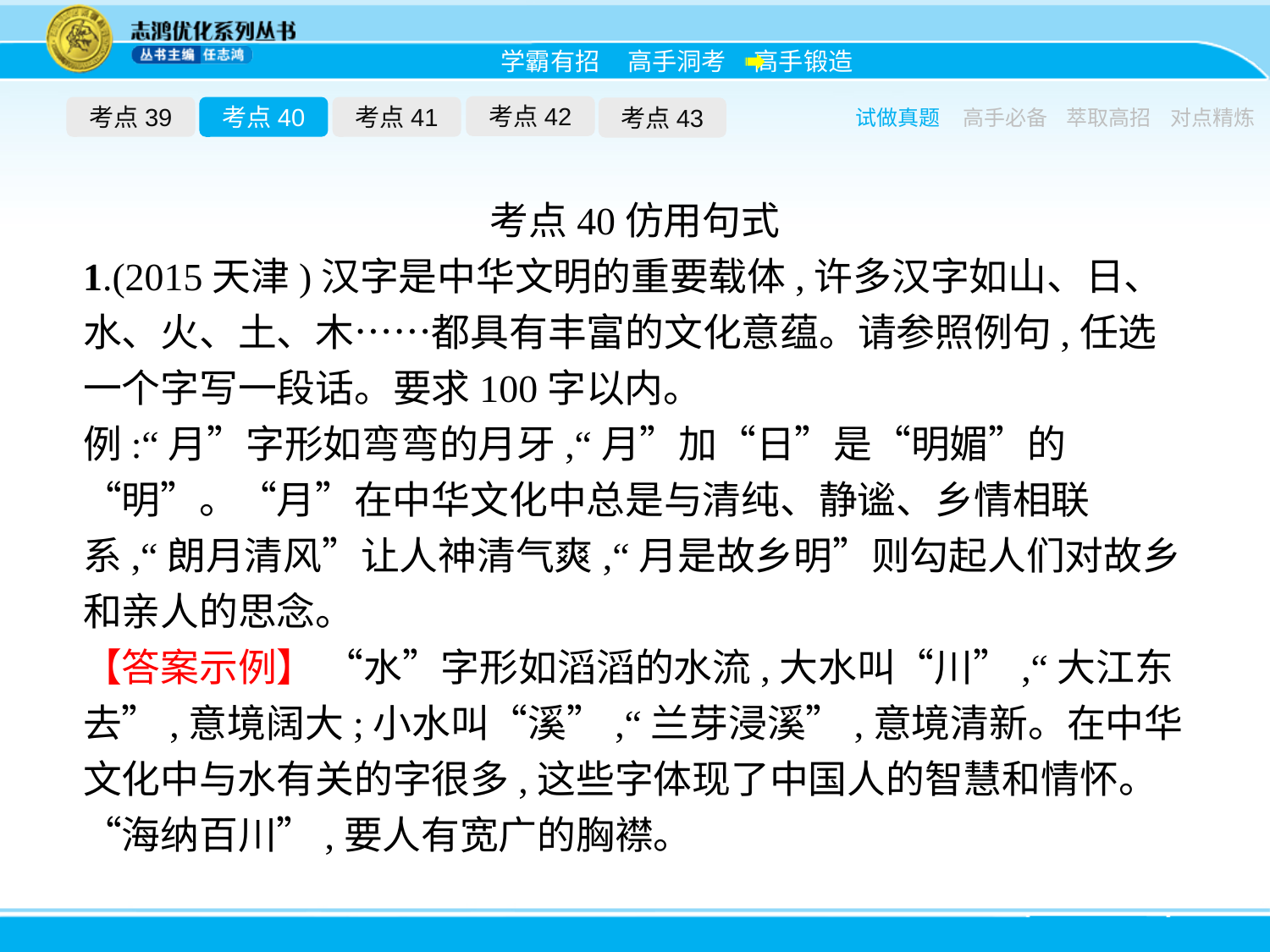

考点42
考点39
考点40
考点41
考点43
试做真题
高手必备
萃取高招
对点精炼
考点40仿用句式
1.(2015天津)汉字是中华文明的重要载体,许多汉字如山、日、水、火、土、木……都具有丰富的文化意蕴。请参照例句,任选一个字写一段话。要求100字以内。
例:“月”字形如弯弯的月牙,“月”加“日”是“明媚”的“明”。“月”在中华文化中总是与清纯、静谧、乡情相联系,“朗月清风”让人神清气爽,“月是故乡明”则勾起人们对故乡和亲人的思念。
【答案示例】 “水”字形如滔滔的水流,大水叫“川”,“大江东去”,意境阔大;小水叫“溪”,“兰芽浸溪”,意境清新。在中华文化中与水有关的字很多,这些字体现了中国人的智慧和情怀。“海纳百川”,要人有宽广的胸襟。